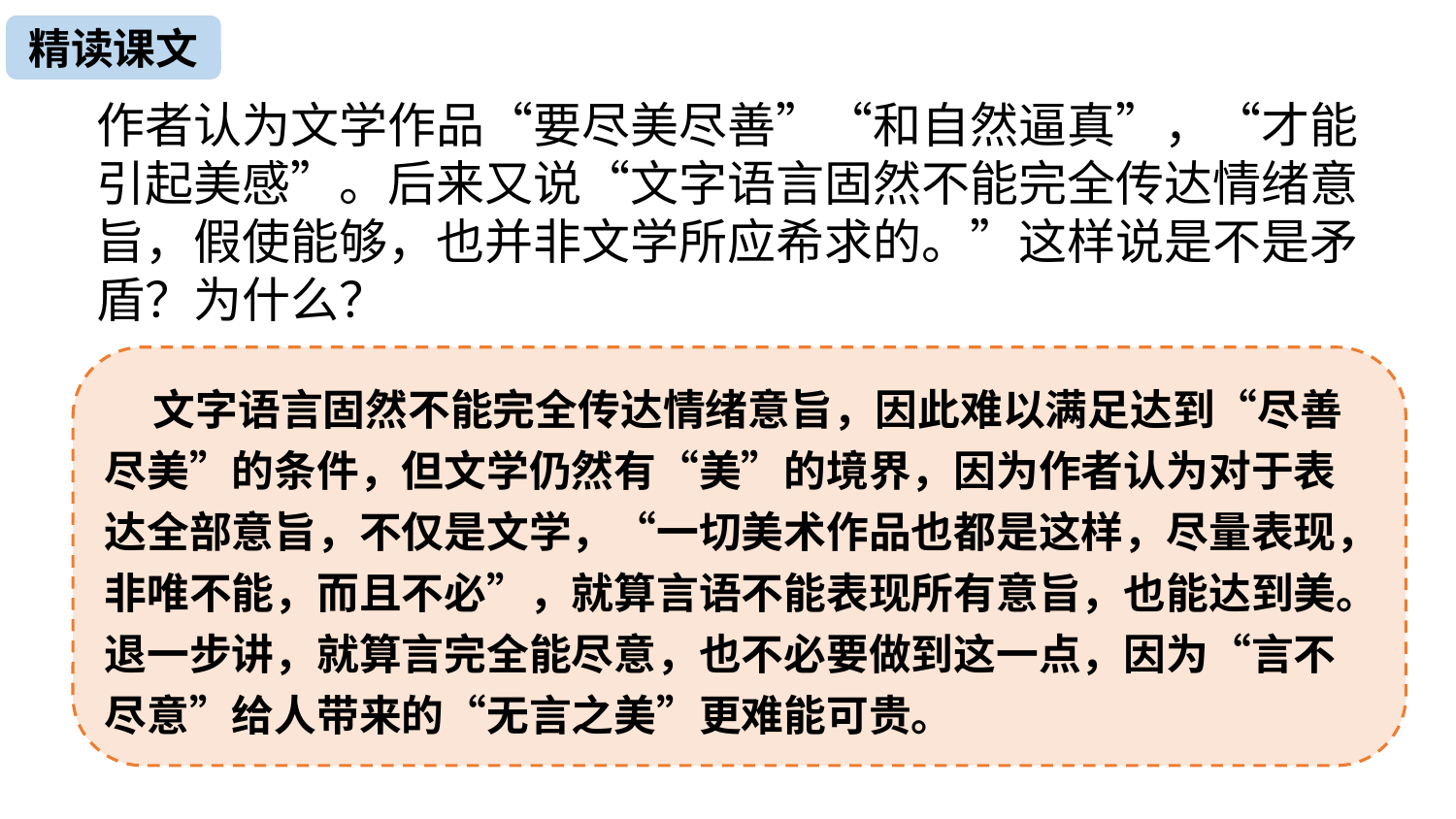

精读课文
作者认为文学作品“要尽美尽善”“和自然逼真”，“才能引起美感”。后来又说“文字语言固然不能完全传达情绪意旨，假使能够，也并非文学所应希求的。”这样说是不是矛盾？为什么？
    文字语言固然不能完全传达情绪意旨，因此难以满足达到“尽善尽美”的条件，但文学仍然有“美”的境界，因为作者认为对于表达全部意旨，不仅是文学，“一切美术作品也都是这样，尽量表现，非唯不能，而且不必”，就算言语不能表现所有意旨，也能达到美。退一步讲，就算言完全能尽意，也不必要做到这一点，因为“言不尽意”给人带来的“无言之美”更难能可贵。